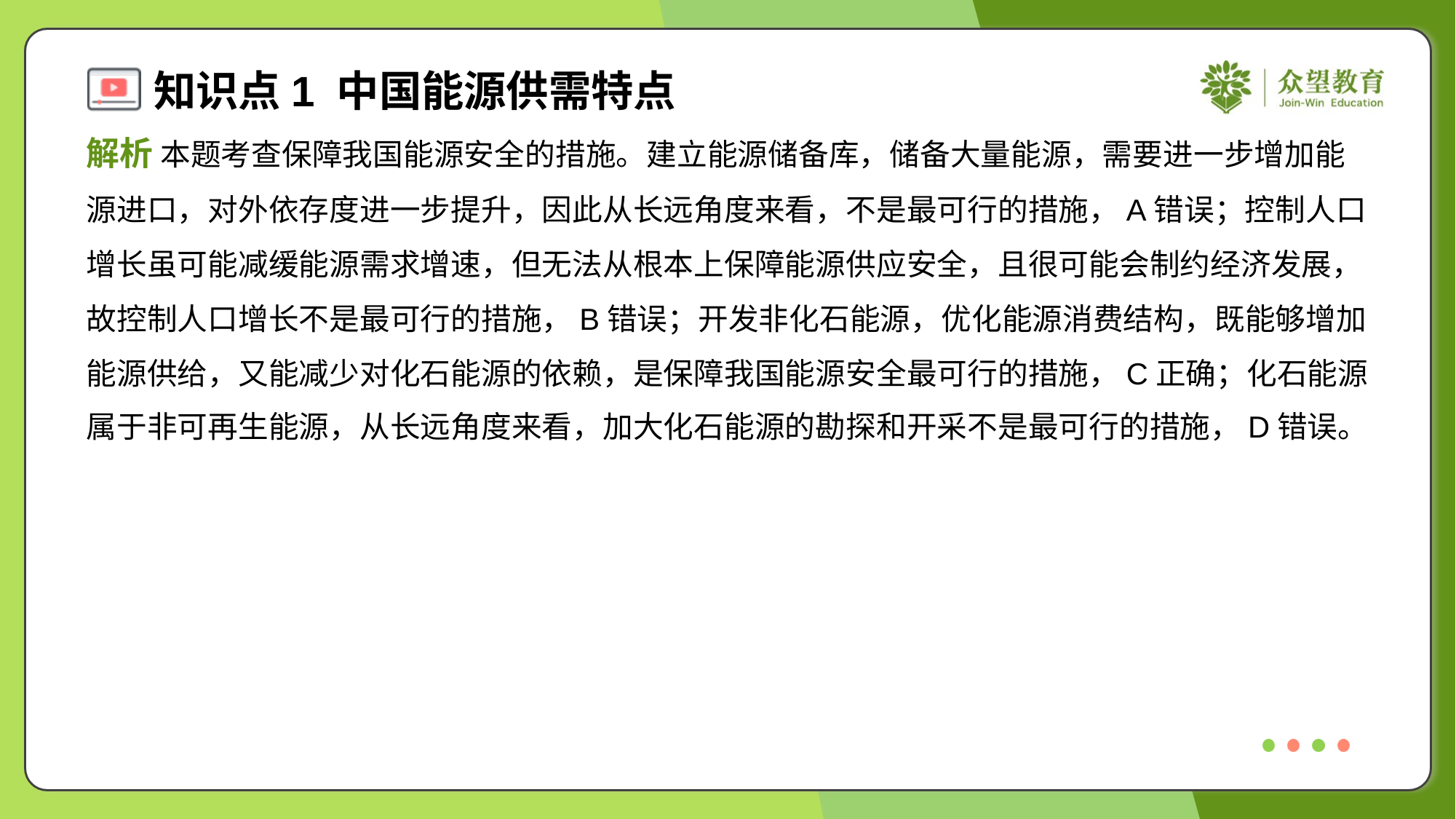

解析 本题考查保障我国能源安全的措施。建立能源储备库，储备大量能源，需要进一步增加能
源进口，对外依存度进一步提升，因此从长远角度来看，不是最可行的措施，A错误；控制人口
增长虽可能减缓能源需求增速，但无法从根本上保障能源供应安全，且很可能会制约经济发展，
故控制人口增长不是最可行的措施，B错误；开发非化石能源，优化能源消费结构，既能够增加
能源供给，又能减少对化石能源的依赖，是保障我国能源安全最可行的措施，C正确；化石能源
属于非可再生能源，从长远角度来看，加大化石能源的勘探和开采不是最可行的措施，D错误。